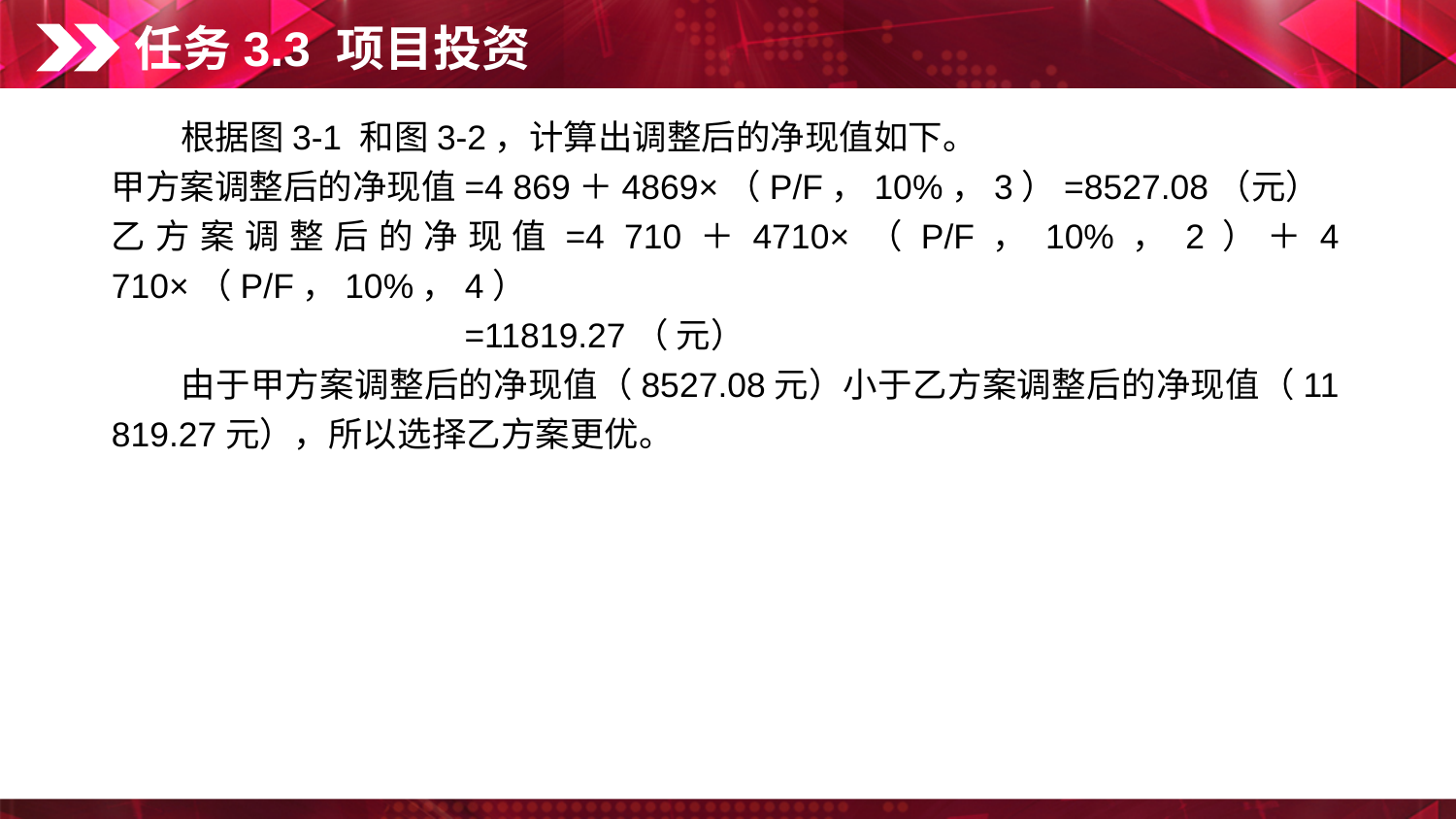

任务3.3 项目投资

　　根据图3-1 和图3-2，计算出调整后的净现值如下。
甲方案调整后的净现值=4 869＋4869×（P/F，10%，3）=8527.08（元）
乙方案调整后的净现值=4 710＋4710×（P/F，10%，2）＋4 710×（P/F，10%，4）
　　　　　　　　　　=11819.27（ 元）
　　由于甲方案调整后的净现值（8527.08元）小于乙方案调整后的净现值（11 819.27元），所以选择乙方案更优。